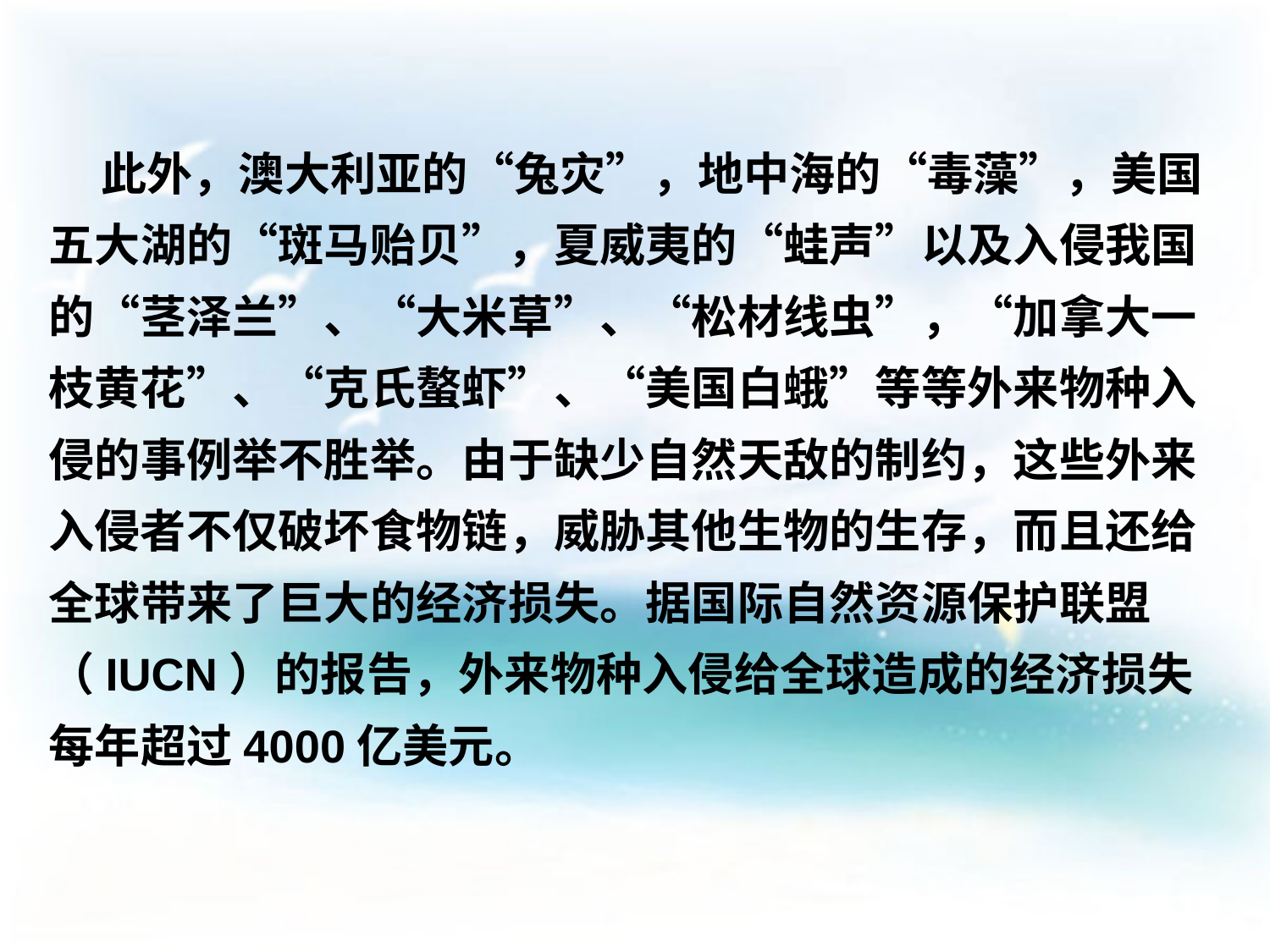

此外，澳大利亚的“兔灾”，地中海的“毒藻”，美国五大湖的“斑马贻贝”，夏威夷的“蛙声”以及入侵我国的“茎泽兰”、“大米草”、“松材线虫”，“加拿大一枝黄花”、“克氏螯虾”、“美国白蛾”等等外来物种入侵的事例举不胜举。由于缺少自然天敌的制约，这些外来入侵者不仅破坏食物链，威胁其他生物的生存，而且还给全球带来了巨大的经济损失。据国际自然资源保护联盟（IUCN）的报告，外来物种入侵给全球造成的经济损失每年超过4000亿美元。